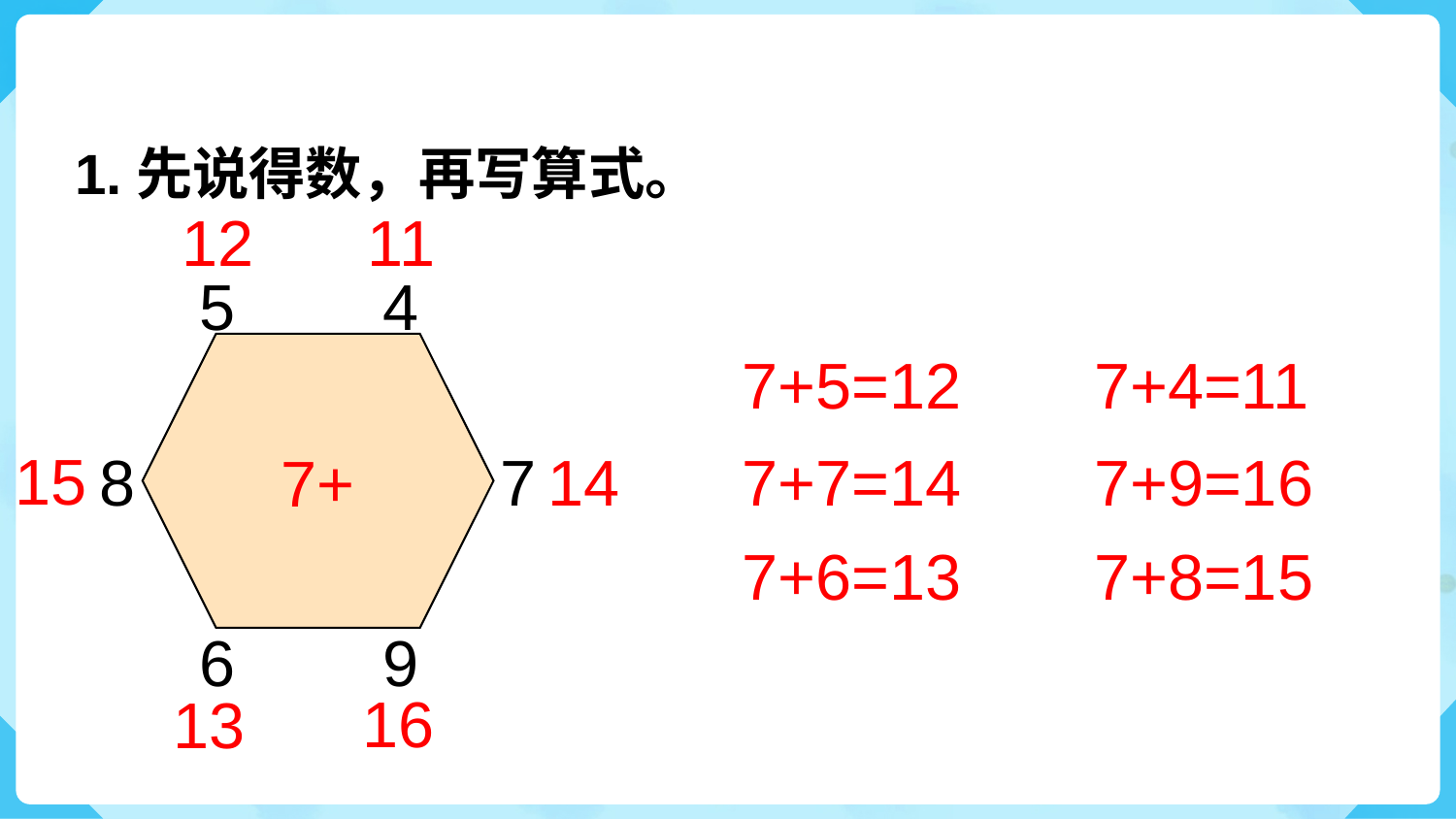

1.先说得数，再写算式。
12
11
5
4
7+
7+5=12
7+4=11
15
7+7=14
7+9=16
8
7
14
7+6=13
7+8=15
6
9
16
13